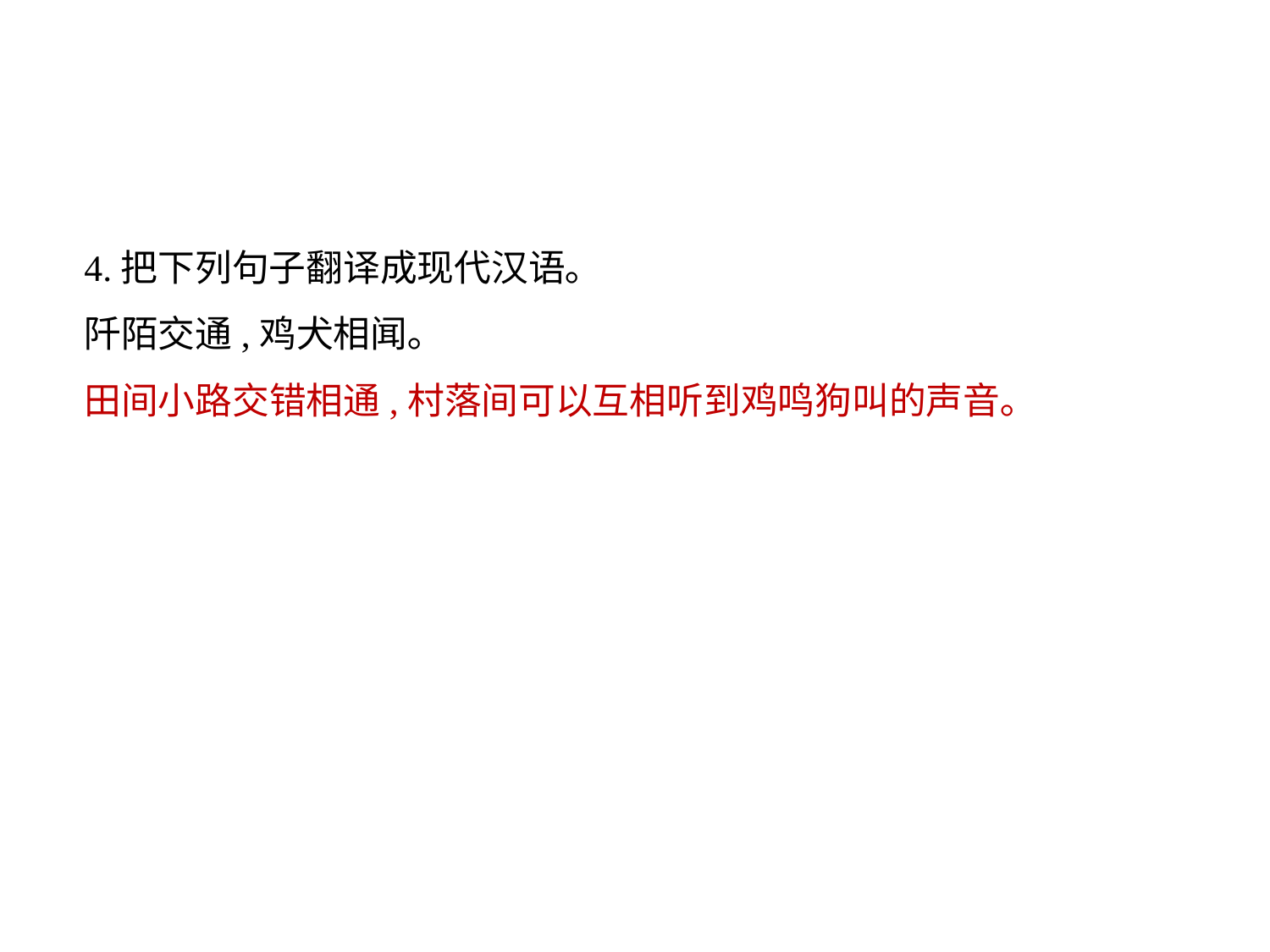

4.把下列句子翻译成现代汉语｡
阡陌交通,鸡犬相闻｡
田间小路交错相通,村落间可以互相听到鸡鸣狗叫的声音｡